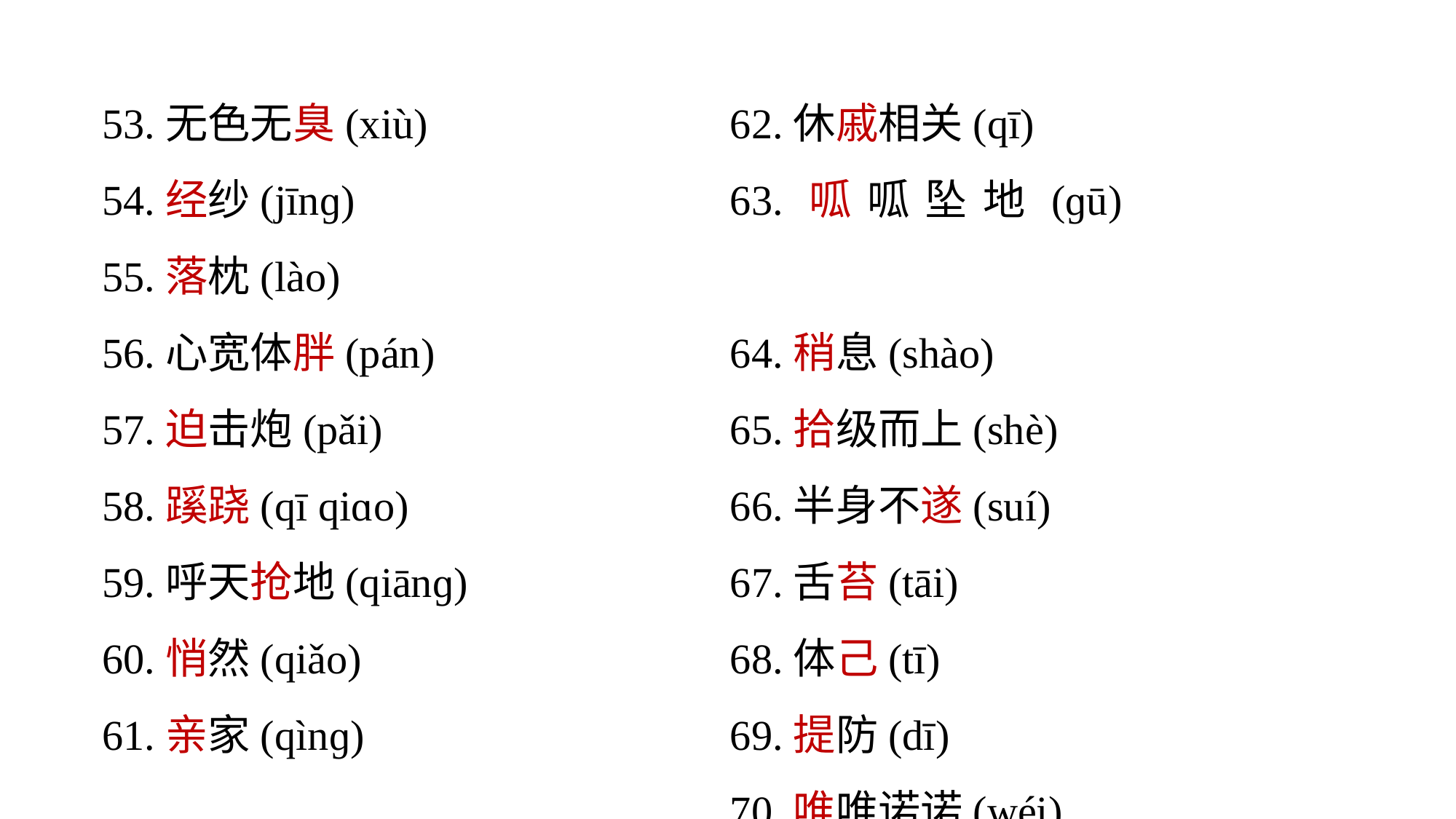

53.无色无臭(xiù)
54.经纱(jīnɡ)
55.落枕(lào)
56.心宽体胖(pán)
57.迫击炮(pǎi)
58.蹊跷(qī qiɑo)
59.呼天抢地(qiānɡ)
60.悄然(qiǎo)
61.亲家(qìnɡ)
62.休戚相关(qī)
63.呱呱坠地(ɡū)
64.稍息(shào)
65.拾级而上(shè)
66.半身不遂(suí)
67.舌苔(tāi)
68.体己(tī)
69.提防(dī)
70.唯唯诺诺(wéi)